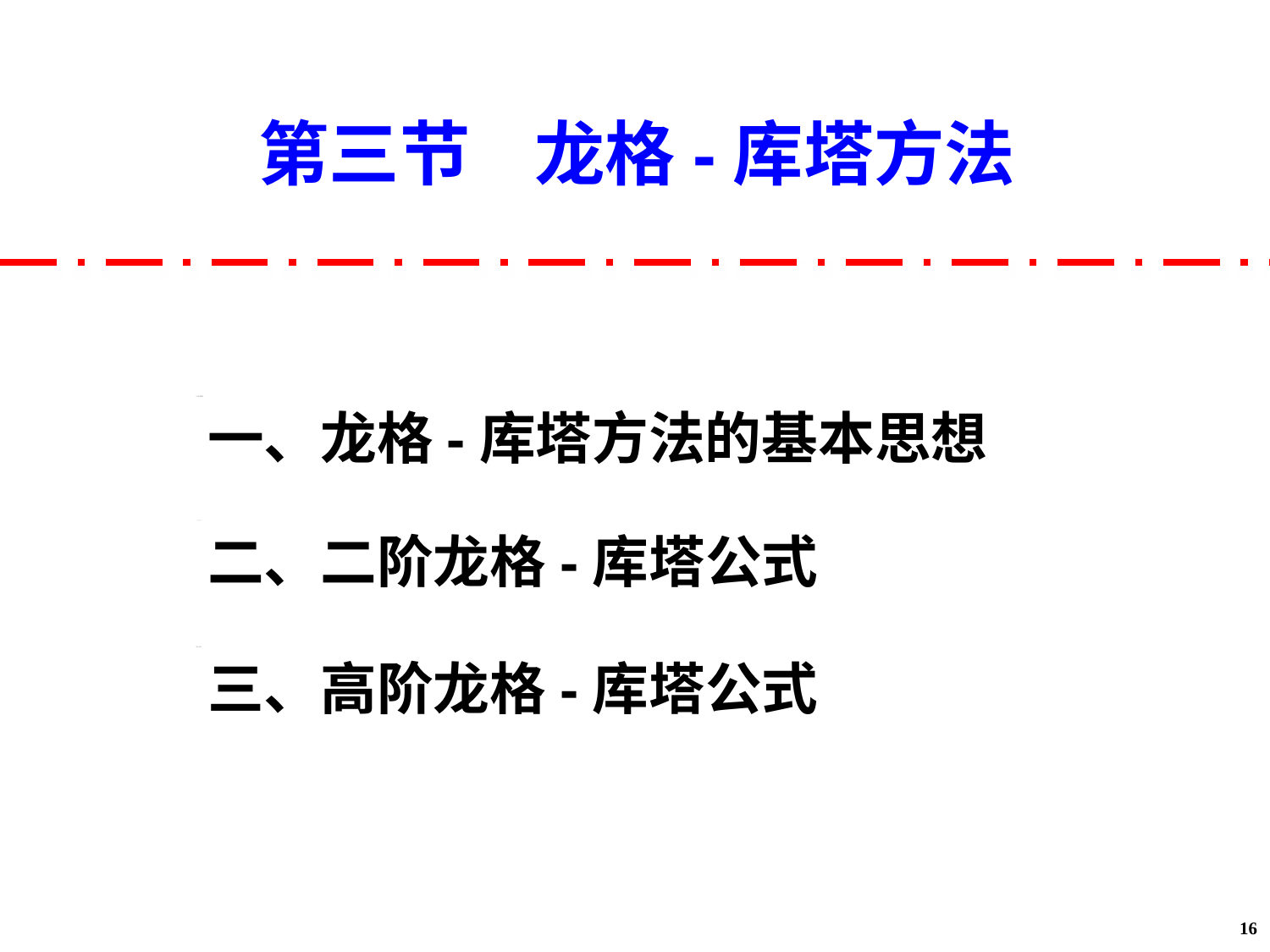

第三节    龙格-库塔方法
一、龙格-库塔方法的基本思想
二、二阶龙格-库塔公式
三、高阶龙格-库塔公式
16